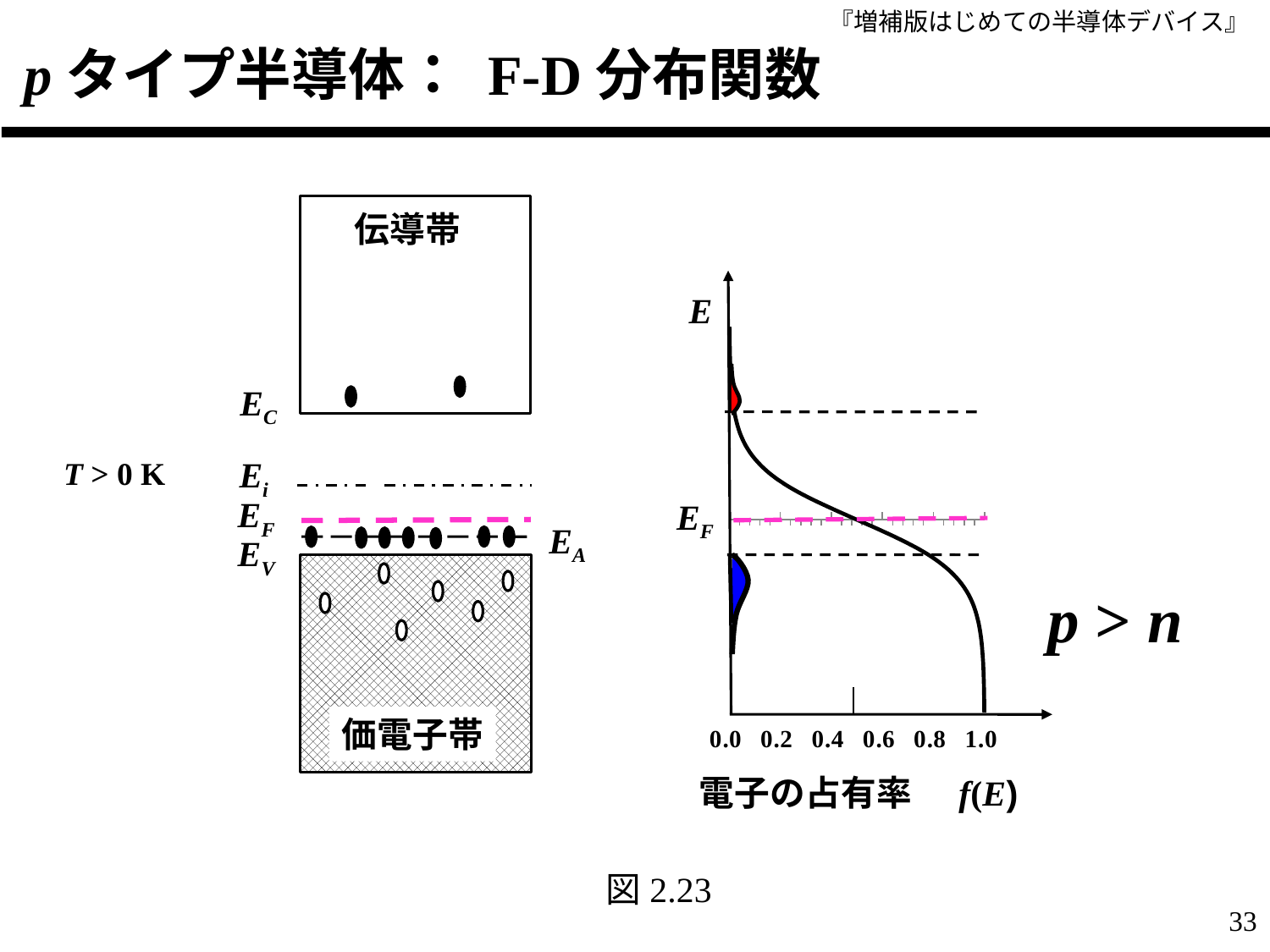

pタイプ半導体： F-D分布関数

伝導帯
EC

Ei
EF
EA

EV

価電子帯

E
EF

### Chart

| Category | 1000 |
|---|---|

T > 0 K

p > n
図2.23
33